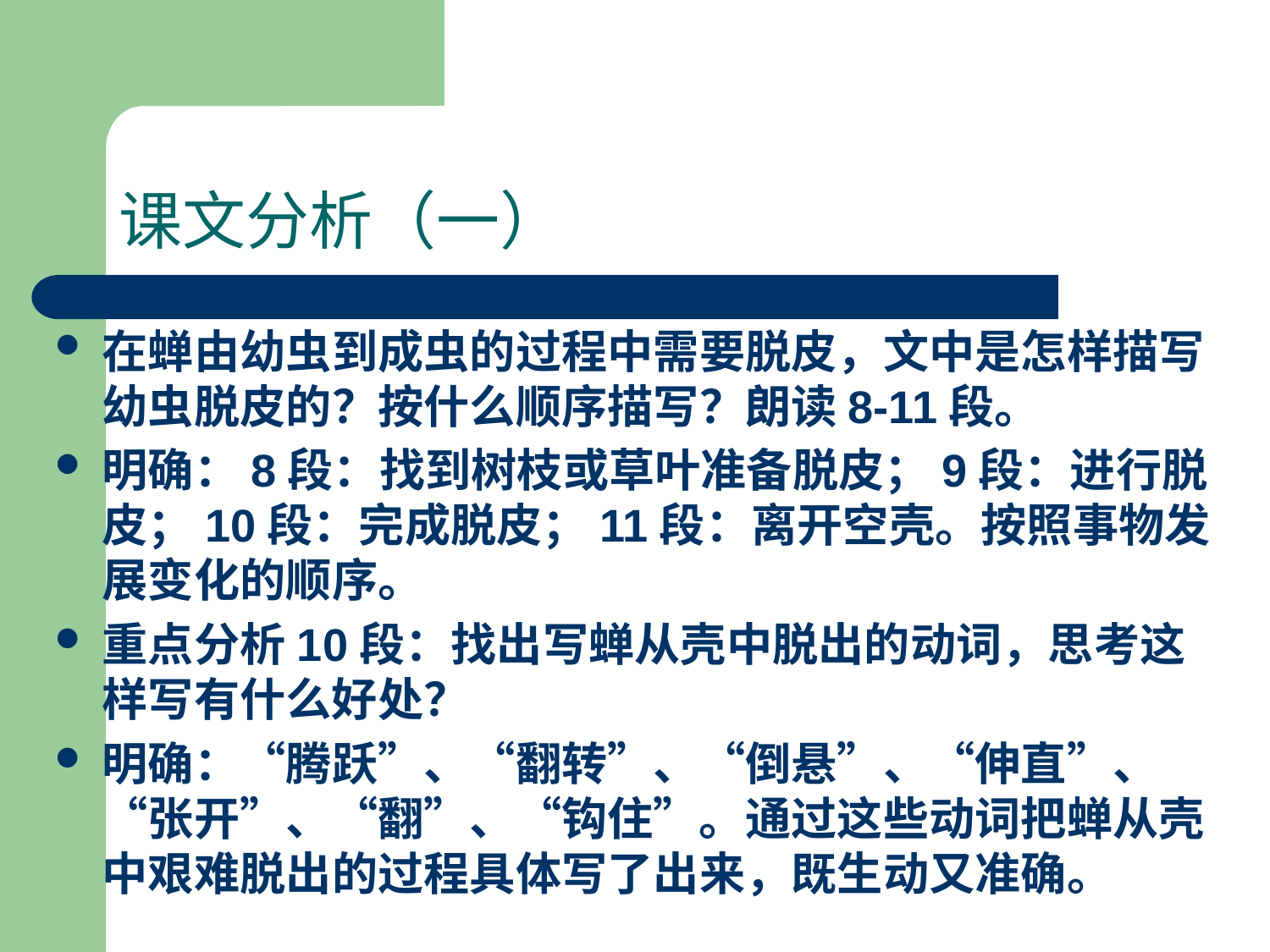

# 课文分析（一）
在蝉由幼虫到成虫的过程中需要脱皮，文中是怎样描写幼虫脱皮的？按什么顺序描写？朗读8-11段。
明确：8段：找到树枝或草叶准备脱皮；9段：进行脱皮；10段：完成脱皮；11段：离开空壳。按照事物发展变化的顺序。
重点分析10段：找出写蝉从壳中脱出的动词，思考这样写有什么好处？
明确：“腾跃”、“翻转”、“倒悬”、“伸直”、“张开”、“翻”、“钩住”。通过这些动词把蝉从壳中艰难脱出的过程具体写了出来，既生动又准确。